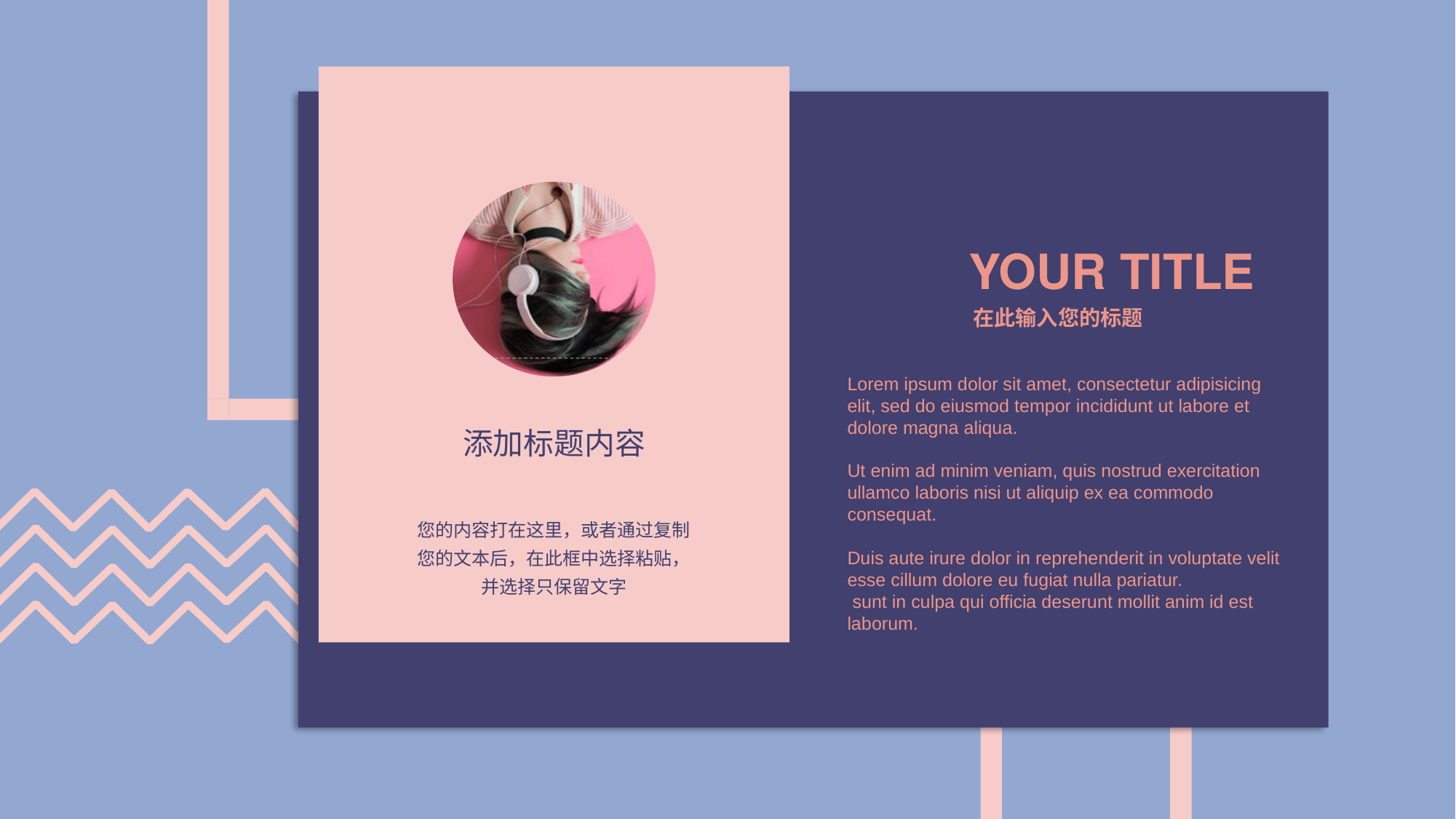

YOUR TITLE
在此输入您的标题
Lorem ipsum dolor sit amet, consectetur adipisicing elit, sed do eiusmod tempor incididunt ut labore et dolore magna aliqua.

Ut enim ad minim veniam, quis nostrud exercitation ullamco laboris nisi ut aliquip ex ea commodo consequat.

Duis aute irure dolor in reprehenderit in voluptate velit esse cillum dolore eu fugiat nulla pariatur.
 sunt in culpa qui officia deserunt mollit anim id est laborum.

添加标题内容

您的内容打在这里，或者通过复制您的文本后，在此框中选择粘贴，并选择只保留文字